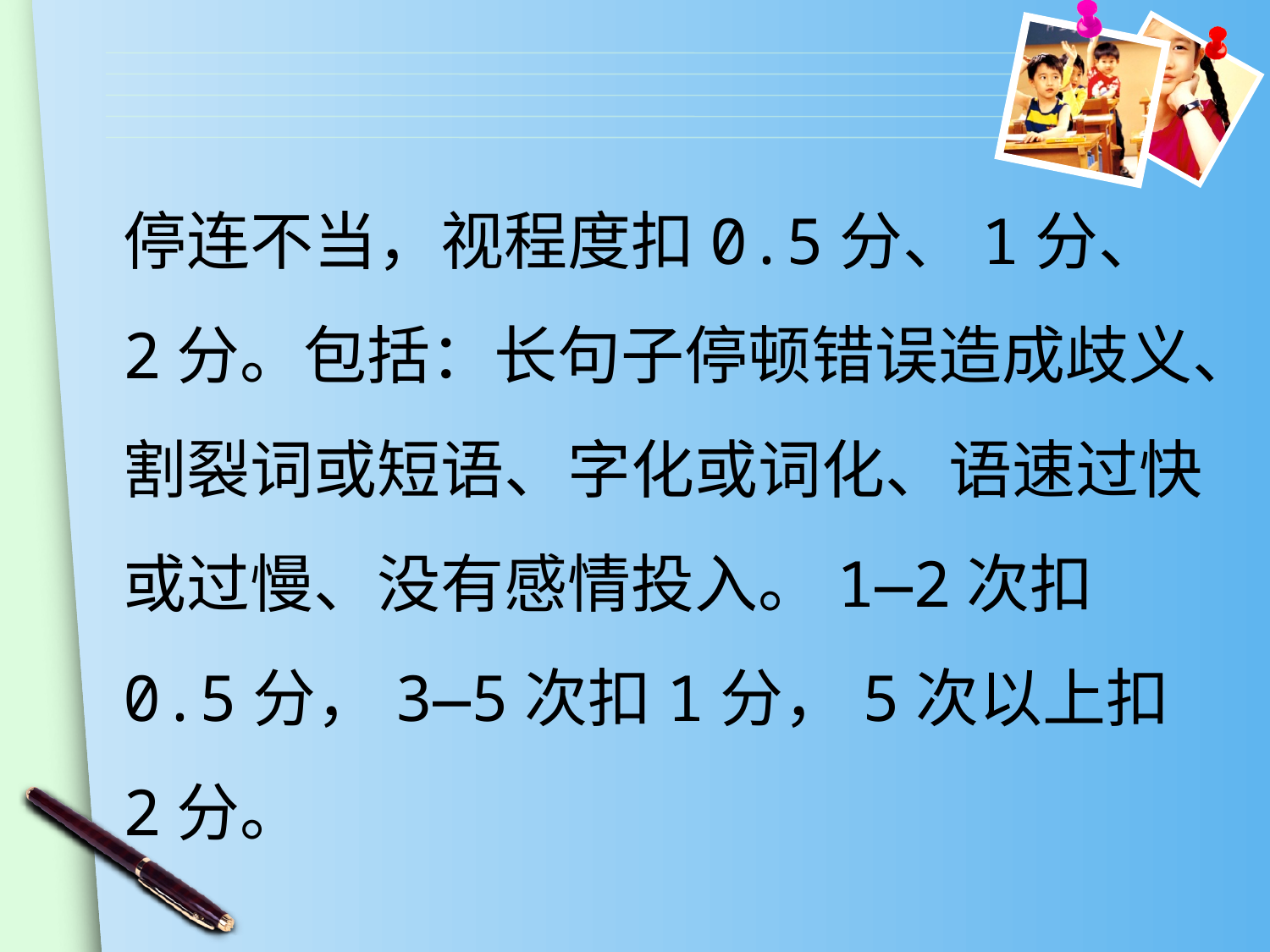

停连不当，视程度扣0.5分、1分、2分。包括：长句子停顿错误造成歧义、割裂词或短语、字化或词化、语速过快或过慢、没有感情投入。1—2次扣0.5分，3—5次扣1分，5次以上扣2分。